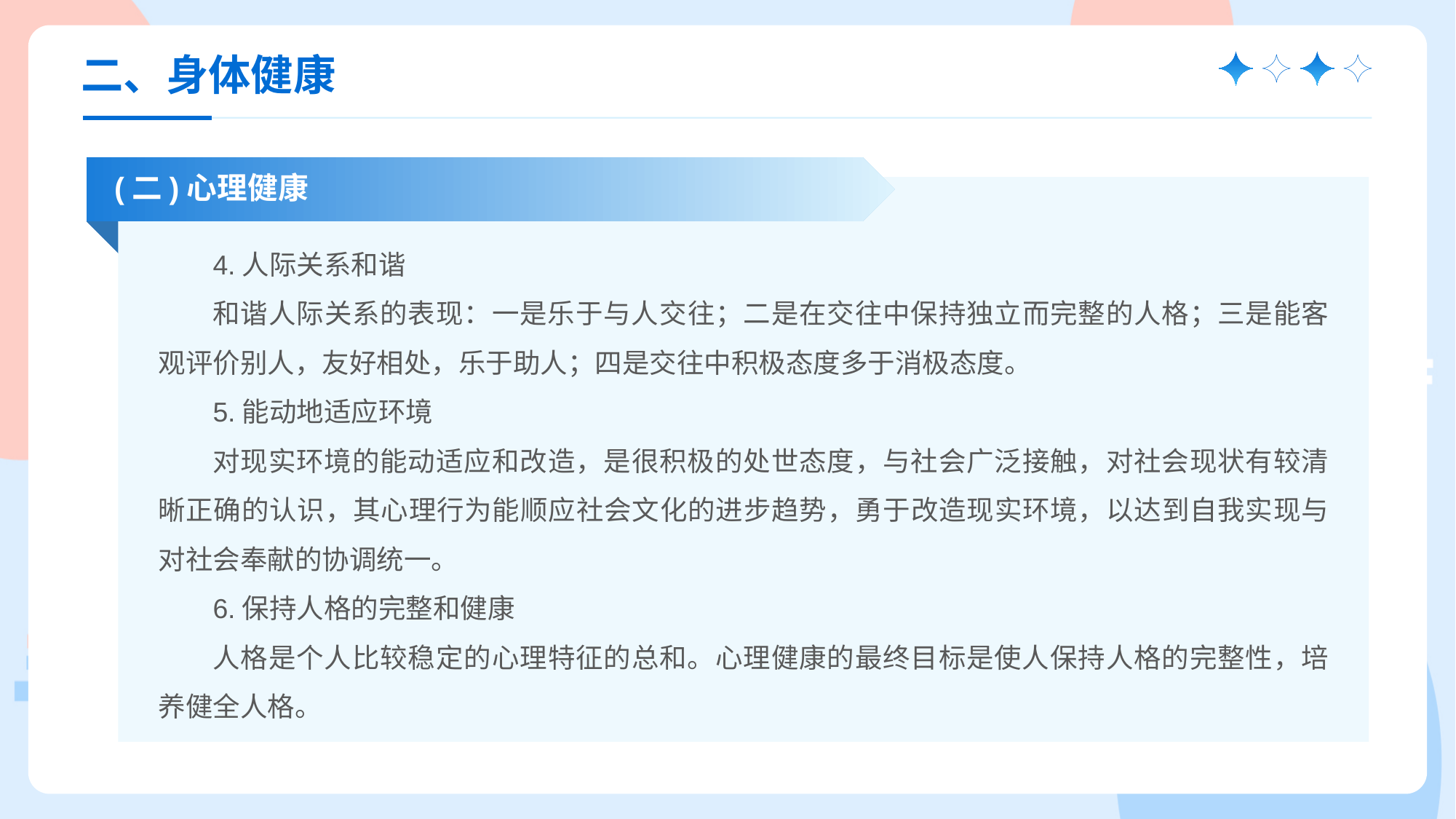

二、身体健康
(二)心理健康

4.人际关系和谐
和谐人际关系的表现：一是乐于与人交往；二是在交往中保持独立而完整的人格；三是能客观评价别人，友好相处，乐于助人；四是交往中积极态度多于消极态度。
5.能动地适应环境
对现实环境的能动适应和改造，是很积极的处世态度，与社会广泛接触，对社会现状有较清晰正确的认识，其心理行为能顺应社会文化的进步趋势，勇于改造现实环境，以达到自我实现与对社会奉献的协调统一。
6.保持人格的完整和健康
人格是个人比较稳定的心理特征的总和。心理健康的最终目标是使人保持人格的完整性，培养健全人格。